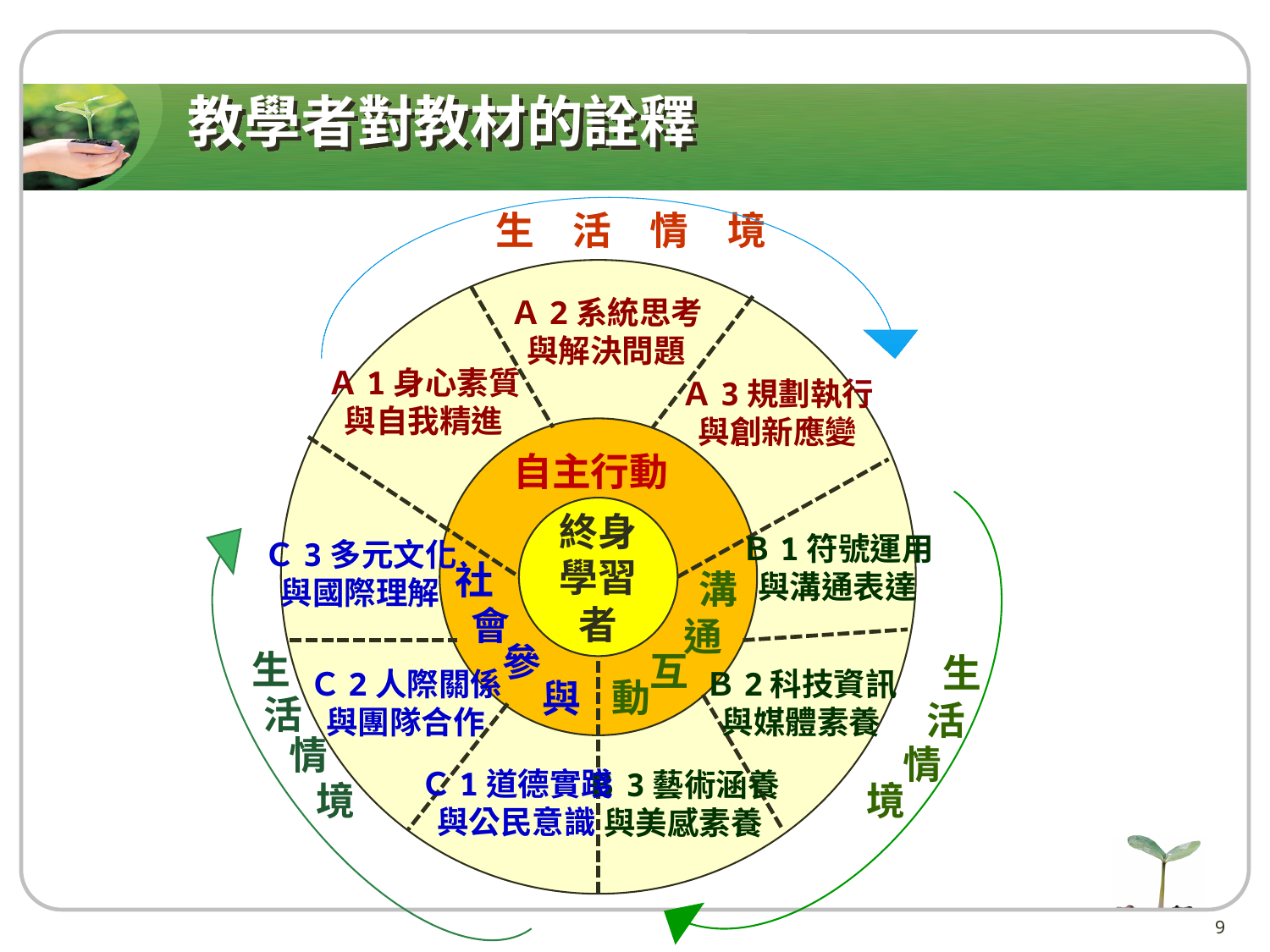

教學者對教材的詮釋

生　活　情　境
生
活
情
境

生
活
情
境

終身
學習者
自主行動
社
溝
會
通
參
互
動
與
Ａ2系統思考
與解決問題
Ａ1身心素質
與自我精進
Ａ3規劃執行
與創新應變
Ｂ1符號運用
與溝通表達
Ｂ2科技資訊
與媒體素養
Ｂ3藝術涵養
與美感素養
Ｃ3多元文化
與國際理解
Ｃ2人際關係
與團隊合作
Ｃ1道德實踐
與公民意識

9